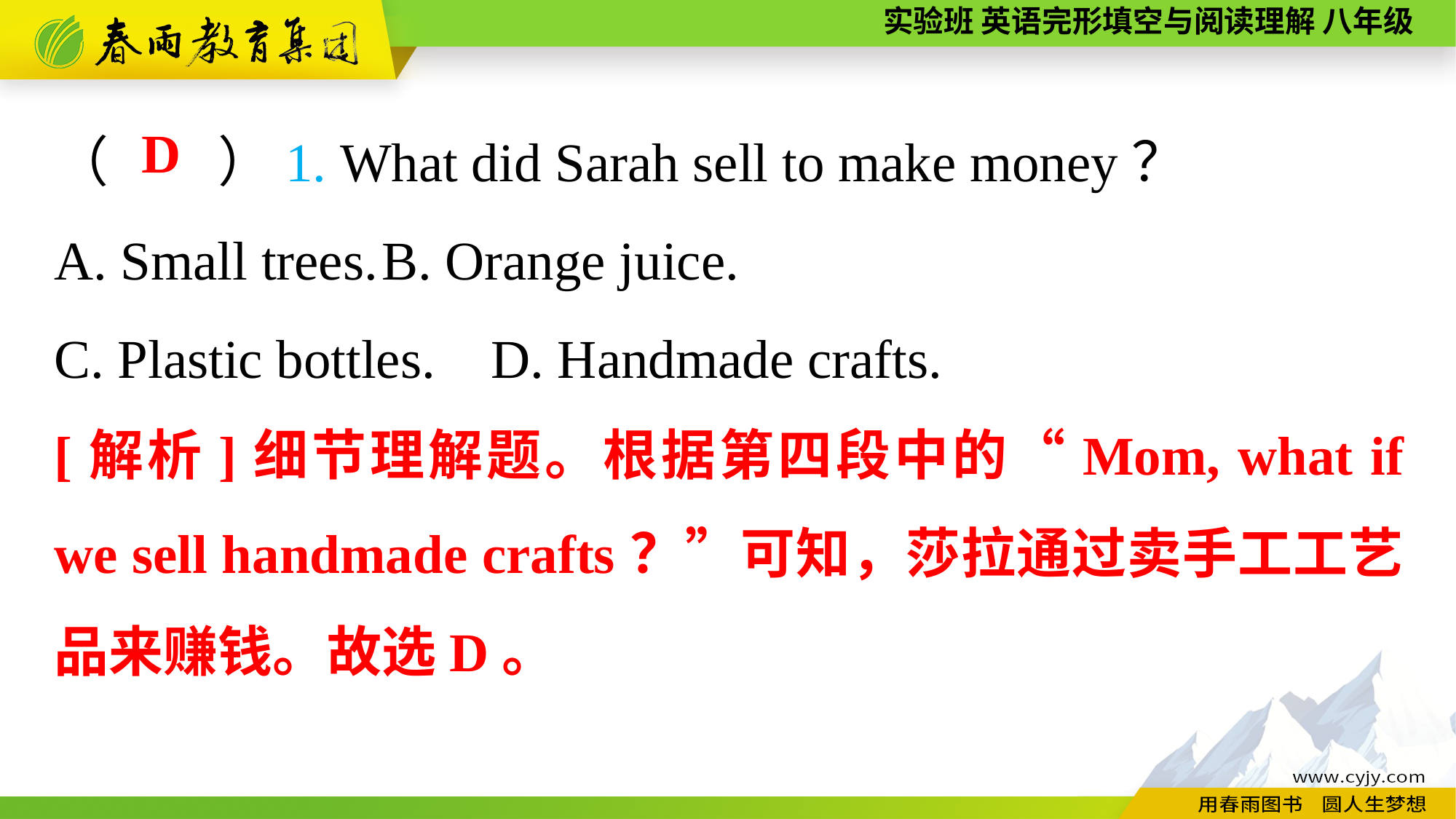

（　　）1. What did Sarah sell to make money？
A. Small trees.	B. Orange juice.
C. Plastic bottles.	D. Handmade crafts.
D
[解析]细节理解题。根据第四段中的“Mom, what if we sell handmade crafts？”可知，莎拉通过卖手工工艺品来赚钱。故选D。